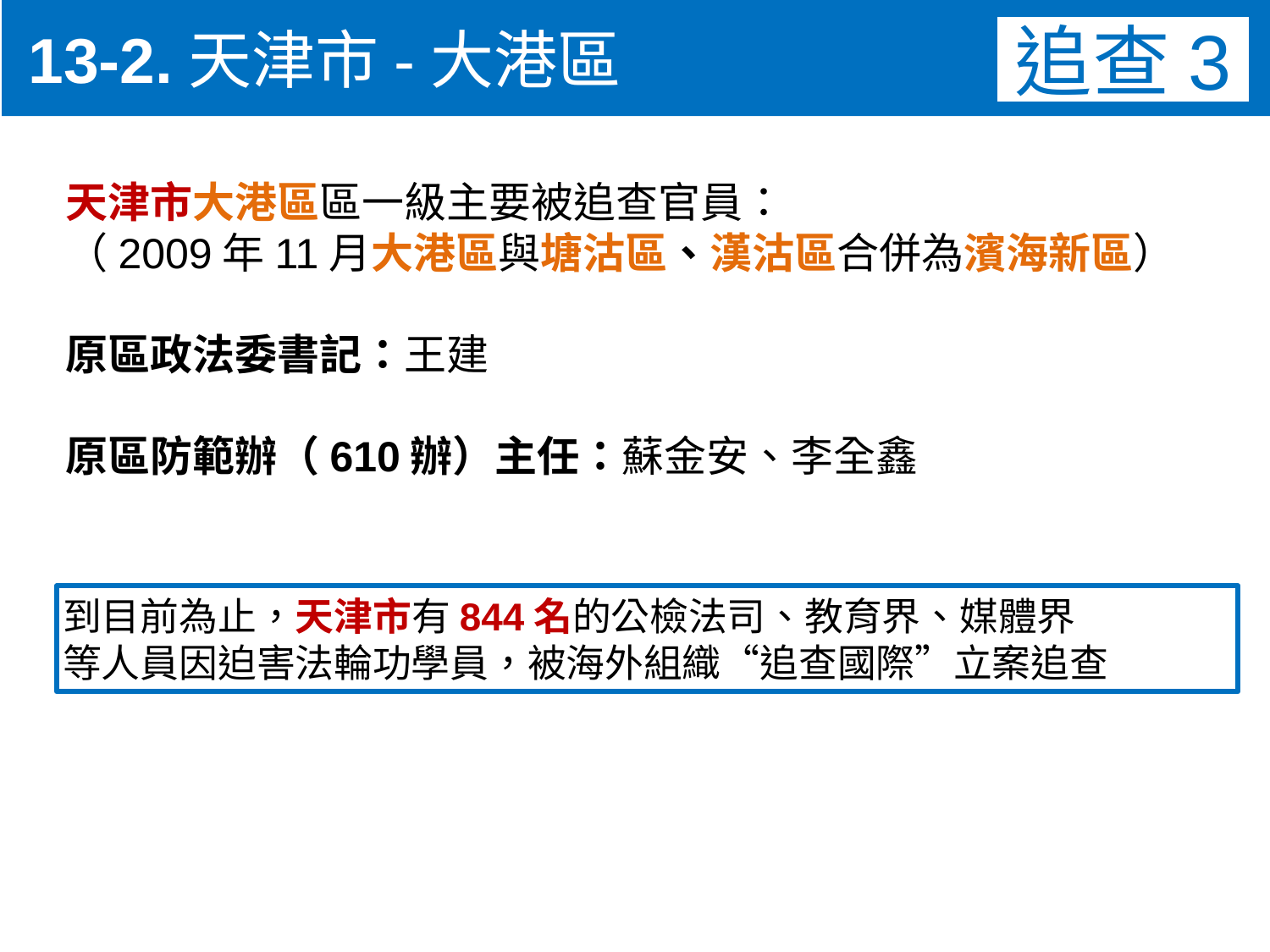

13-2.天津市-大港區
追查3
天津市大港區區一級主要被追查官員：
（2009年11月大港區與塘沽區、漢沽區合併為濱海新區）

原區政法委書記：王建

原區防範辦（610辦）主任：蘇金安、李全鑫
到目前為止，天津市有844名的公檢法司、教育界、媒體界
等人員因迫害法輪功學員，被海外組織“追查國際”立案追查